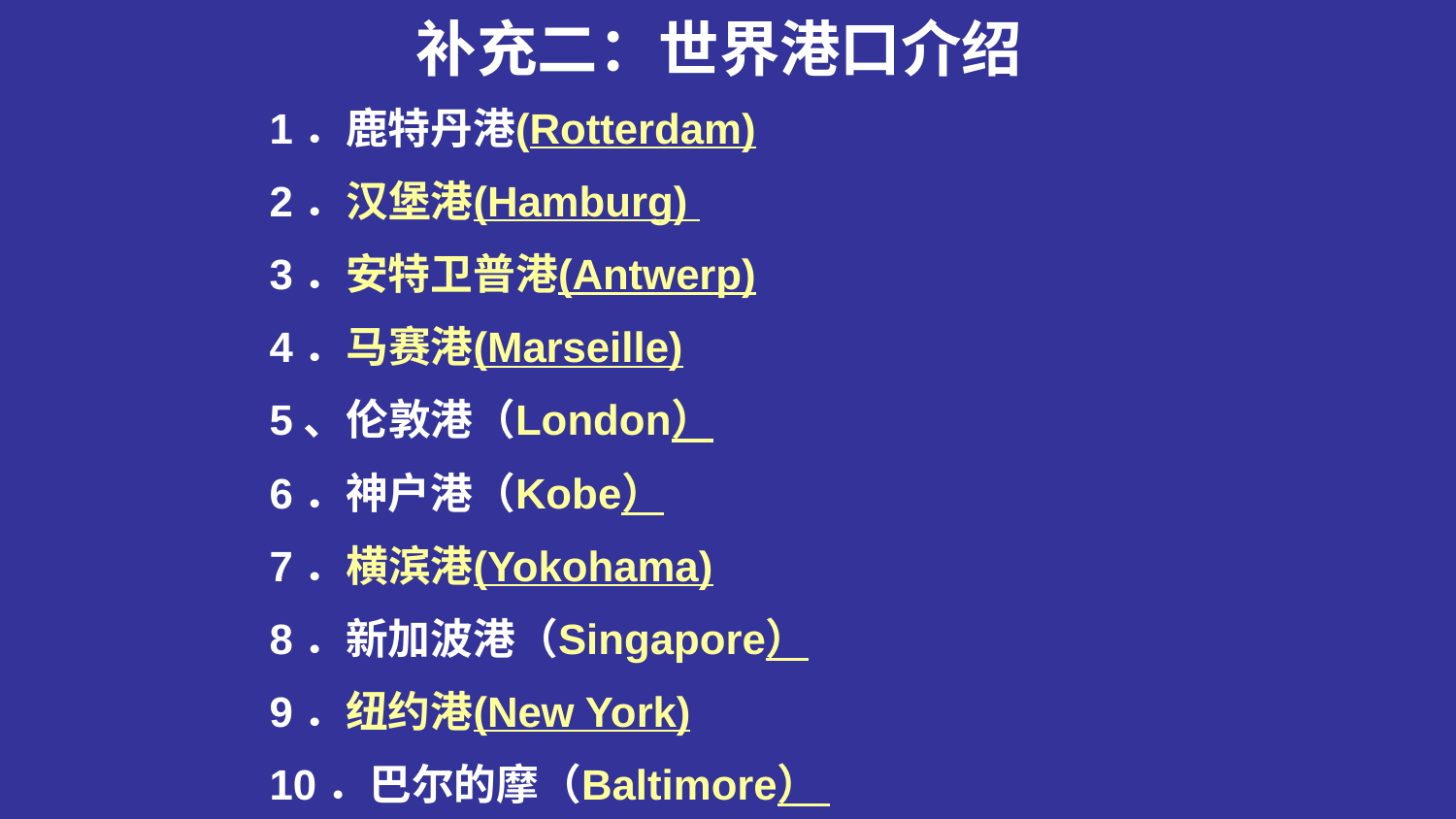

# 补充二：世界港口介绍
1．鹿特丹港(Rotterdam)
2．汉堡港(Hamburg)
3．安特卫普港(Antwerp)
4．马赛港(Marseille)
5、伦敦港（London）
6．神户港（Kobe）
7．横滨港(Yokohama)
8．新加波港（Singapore）
9．纽约港(New York)
10．巴尔的摩（Baltimore）
11．新奥尔良港(New Orleans)